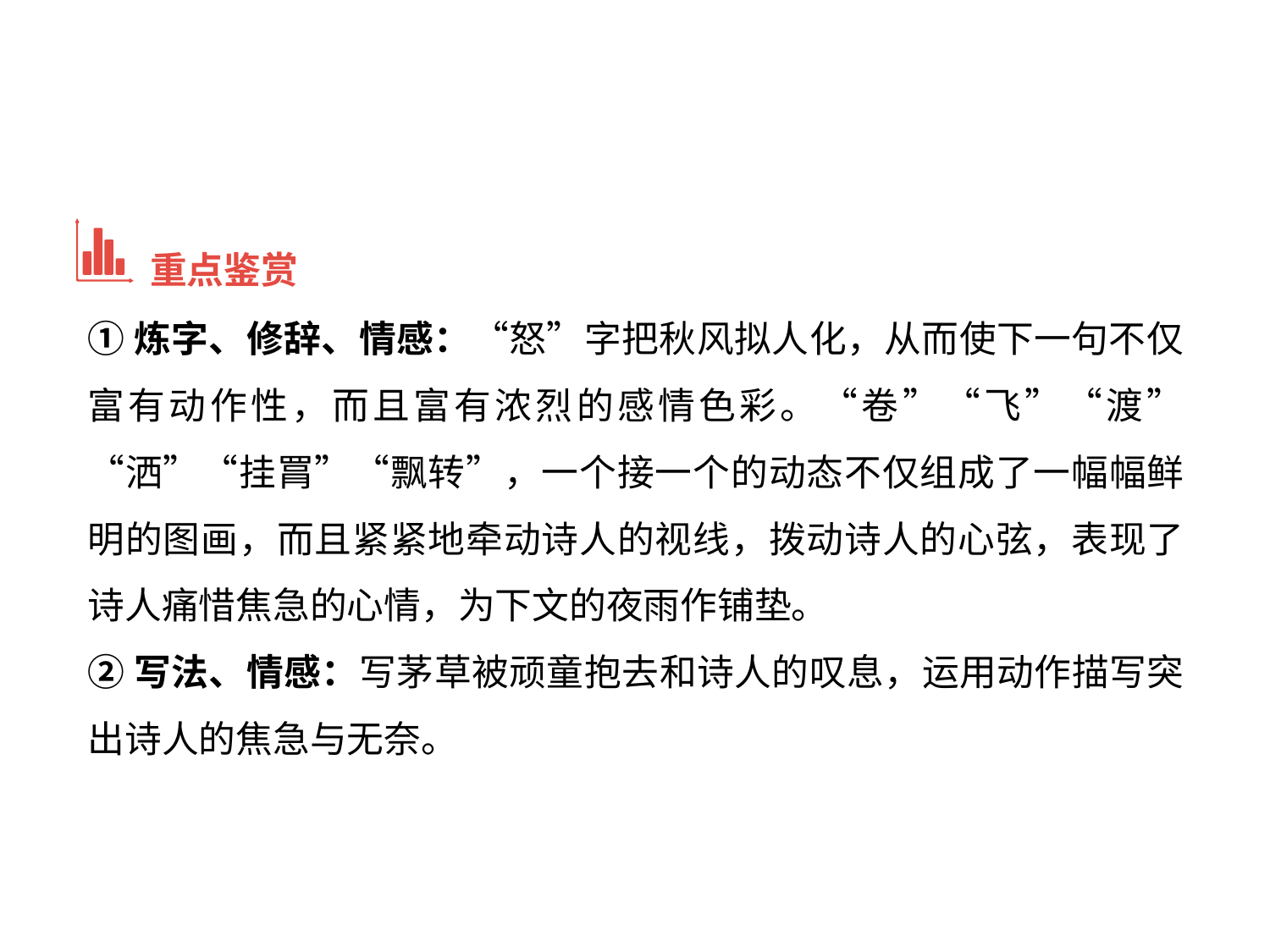

重点鉴赏
①炼字、修辞、情感：“怒”字把秋风拟人化，从而使下一句不仅富有动作性，而且富有浓烈的感情色彩。“卷”“飞”“渡”“洒”“挂罥”“飘转”，一个接一个的动态不仅组成了一幅幅鲜明的图画，而且紧紧地牵动诗人的视线，拨动诗人的心弦，表现了诗人痛惜焦急的心情，为下文的夜雨作铺垫。
②写法、情感：写茅草被顽童抱去和诗人的叹息，运用动作描写突出诗人的焦急与无奈。